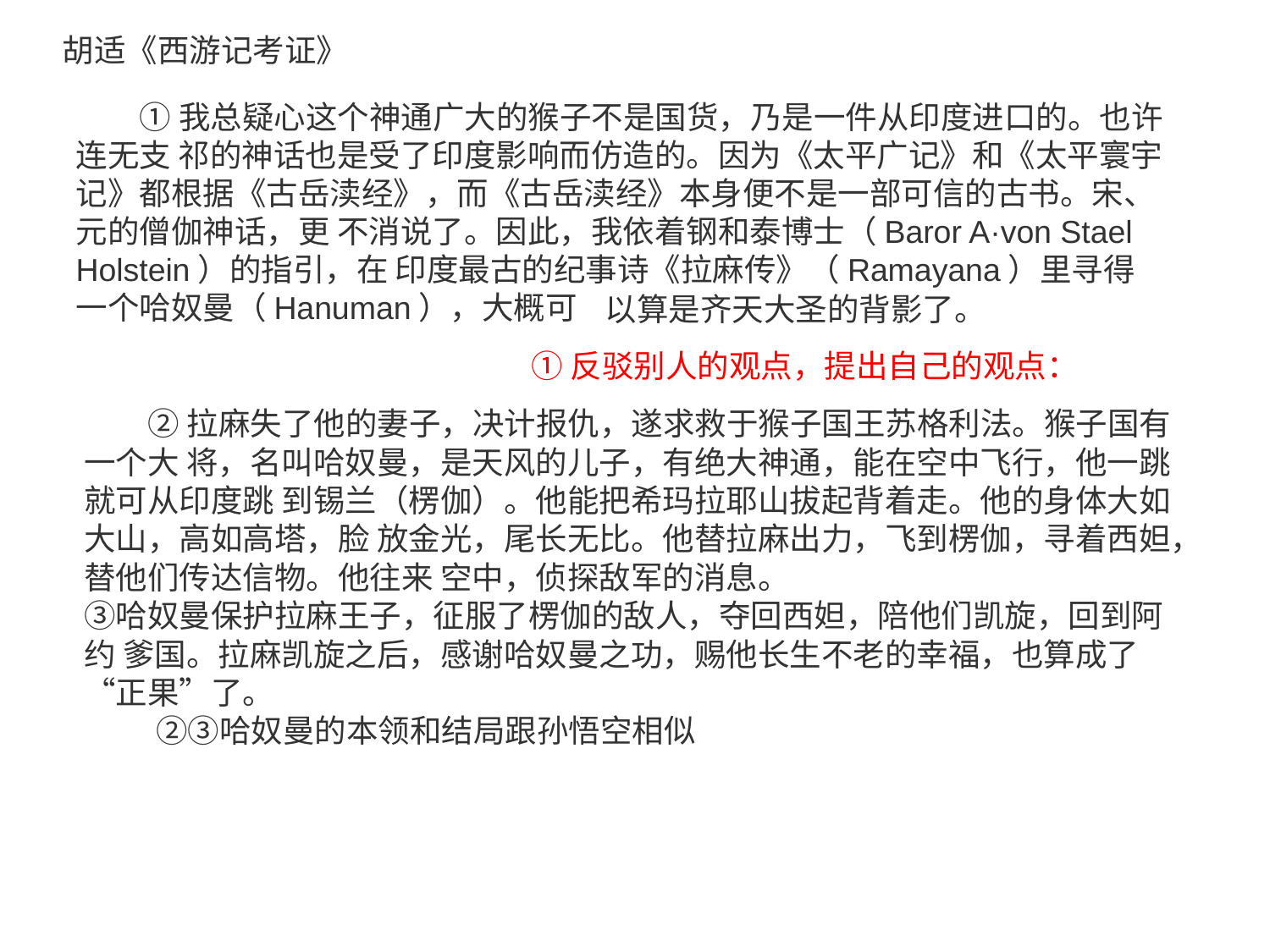

# 胡适《西游记考证》
①我总疑心这个神通广大的猴子不是国货，乃是一件从印度进口的。也许连无支 祁的神话也是受了印度影响而仿造的。因为《太平广记》和《太平寰宇记》都根据《古岳渎经》，而《古岳渎经》本身便不是一部可信的古书。宋、元的僧伽神话，更 不消说了。因此，我依着钢和泰博士（Baror A·von Stael Holstein）的指引，在 印度最古的纪事诗《拉麻传》（Ramayana）里寻得一个哈奴曼（Hanuman），大概可
以算是齐天大圣的背影了。
①反驳别人的观点，提出自己的观点：
②拉麻失了他的妻子，决计报仇，遂求救于猴子国王苏格利法。猴子国有一个大 将，名叫哈奴曼，是天风的儿子，有绝大神通，能在空中飞行，他一跳就可从印度跳 到锡兰（楞伽）。他能把希玛拉耶山拔起背着走。他的身体大如大山，高如高塔，脸 放金光，尾长无比。他替拉麻出力，飞到楞伽，寻着西妲，替他们传达信物。他往来 空中，侦探敌军的消息。
③哈奴曼保护拉麻王子，征服了楞伽的敌人，夺回西妲，陪他们凯旋，回到阿约 爹国。拉麻凯旋之后，感谢哈奴曼之功，赐他长生不老的幸福，也算成了“正果”了。
          ②③哈奴曼的本领和结局跟孙悟空相似